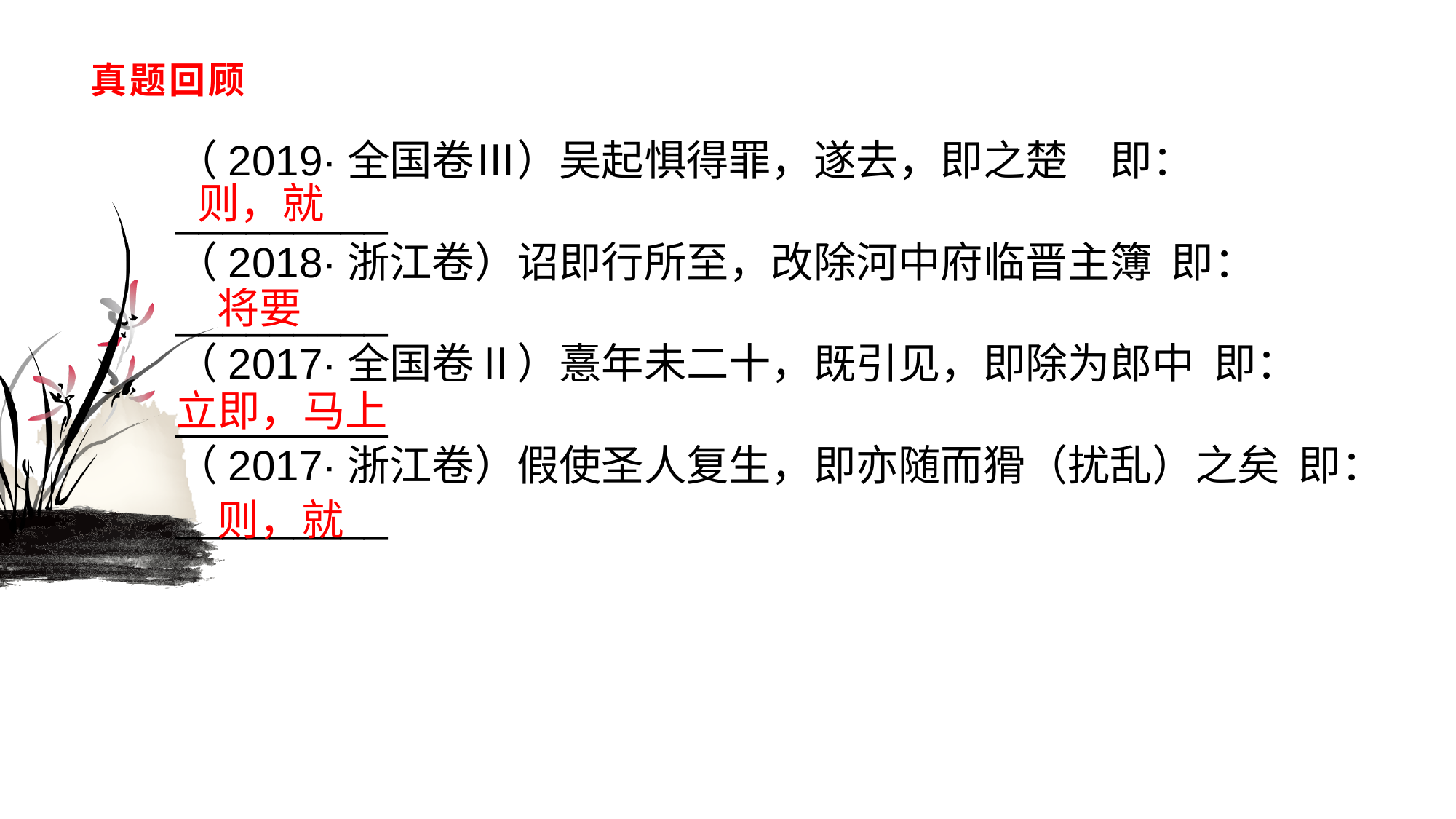

# 真题回顾
（2019·全国卷Ⅲ）吴起惧得罪，遂去，即之楚　即：_________（2018·浙江卷）诏即行所至，改除河中府临晋主簿  即：_________（2017·全国卷Ⅱ）憙年未二十，既引见，即除为郎中  即：_________（2017·浙江卷）假使圣人复生，即亦随而猾（扰乱）之矣  即：_________
则，就
将要
立即，马上
则，就